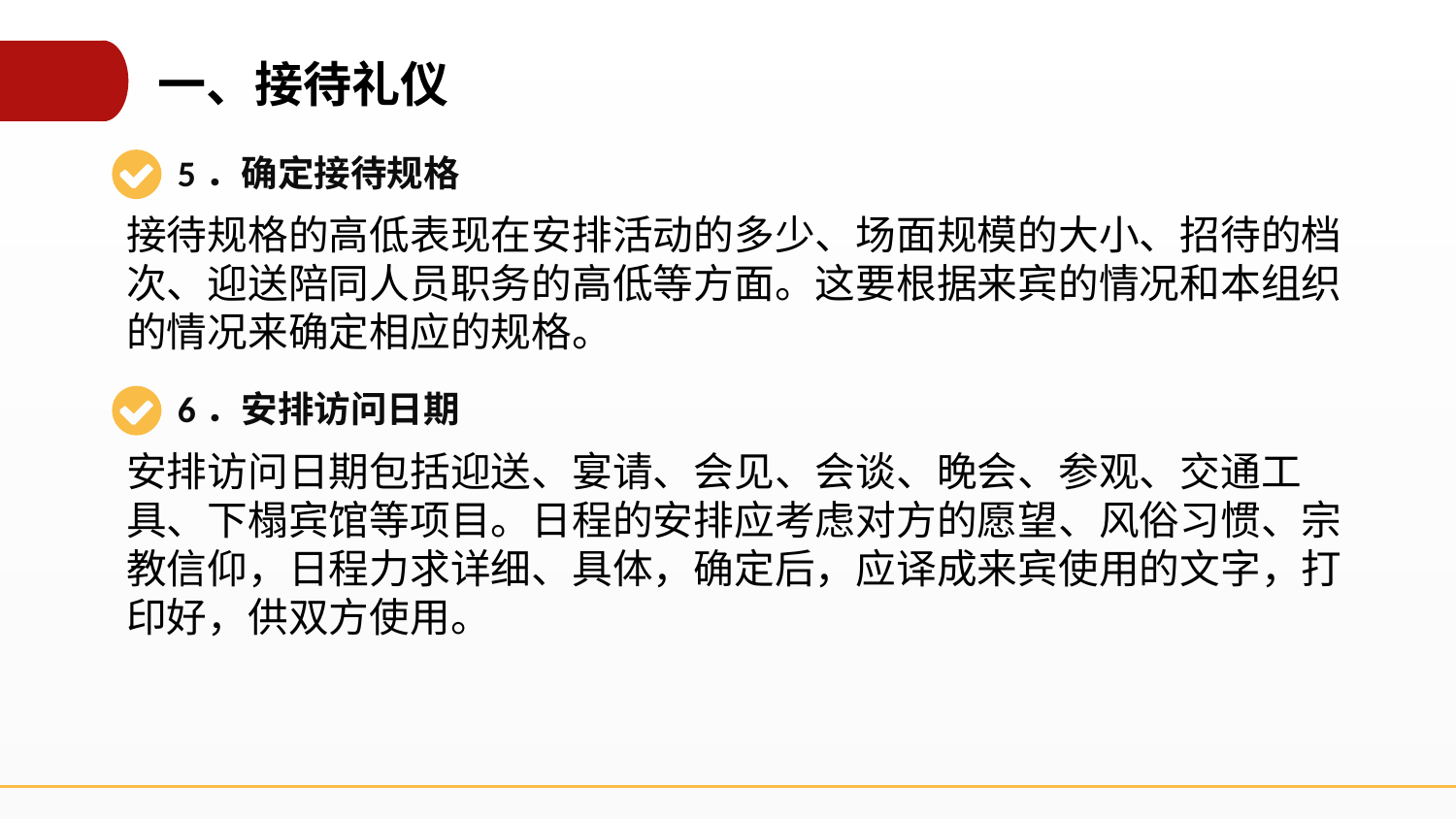

一、接待礼仪

5．确定接待规格
接待规格的高低表现在安排活动的多少、场面规模的大小、招待的档次、迎送陪同人员职务的高低等方面。这要根据来宾的情况和本组织的情况来确定相应的规格。

6．安排访问日期
安排访问日期包括迎送、宴请、会见、会谈、晚会、参观、交通工具、下榻宾馆等项目。日程的安排应考虑对方的愿望、风俗习惯、宗教信仰，日程力求详细、具体，确定后，应译成来宾使用的文字，打印好，供双方使用。